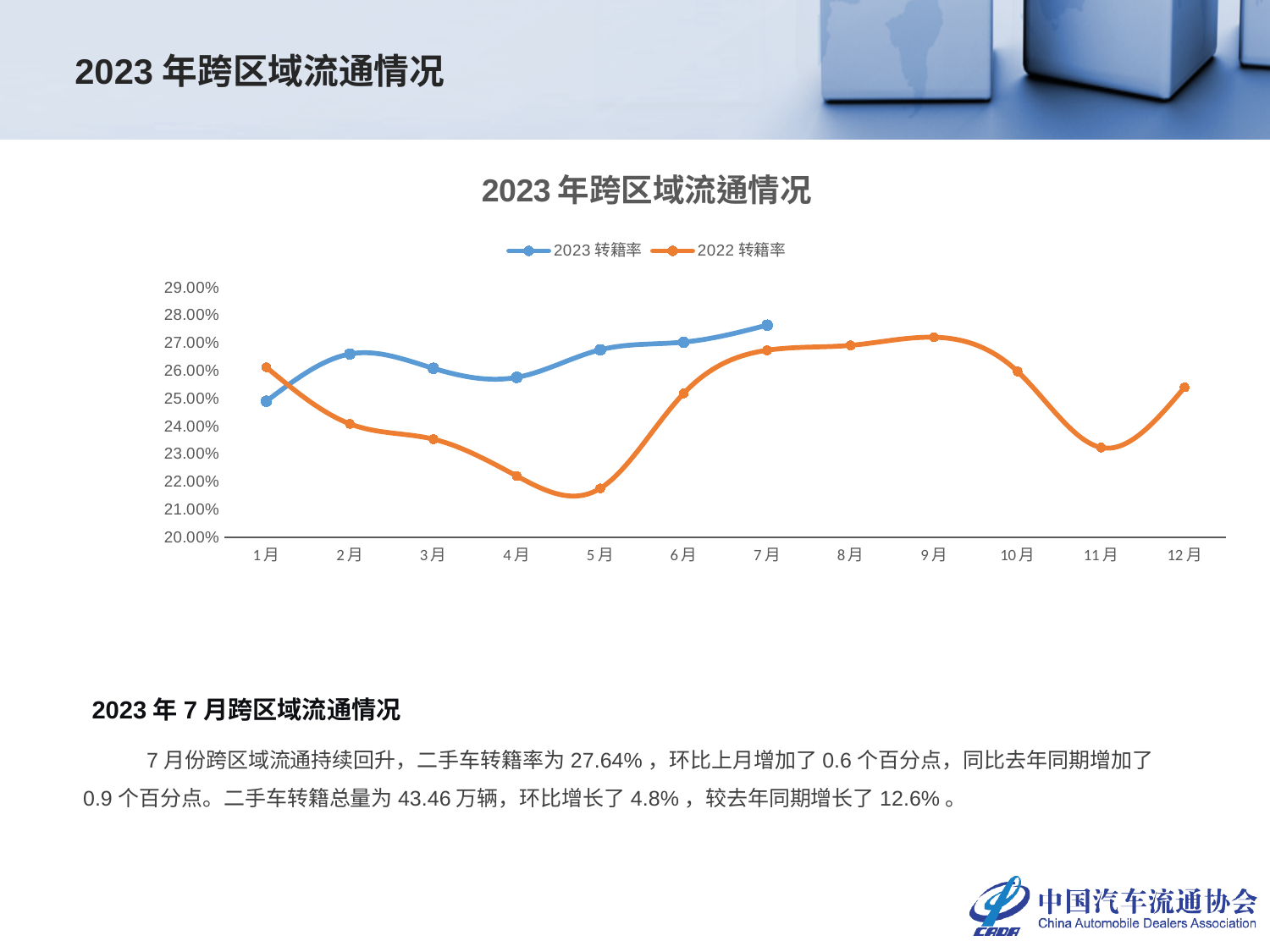

2023年跨区域流通情况

### Chart: 2023年跨区域流通情况

| Category | 2023转籍率 | 2022转籍率 |
|---|---|---|
| 1月 | 0.2490406231022764 | 0.2612567162429857 |
| 2月 | 0.266049079399948 | 0.2408744346727835 |
| 3月 | 0.26088626403668214 | 0.23537404334605838 |
| 4月 | 0.2576334835076868 | 0.2221 |
| 5月 | 0.2675551677531296 | 0.2176584136087943 |
| 6月 | 0.27031671457862694 | 0.25186010329044156 |
| 7月 | 0.27642202990292297 | 0.26738517394527705 |
| 8月 | None | 0.2691525945731221 |
| 9月 | None | 0.2720663240400406 |
| 10月 | None | 0.2597498285610297 |
| 11月 | None | 0.2323495823034323 |
| 12月 | None | 0.2540339263549855 |
2023年7月跨区域流通情况
7月份跨区域流通持续回升，二手车转籍率为27.64%，环比上月增加了0.6个百分点，同比去年同期增加了0.9个百分点。二手车转籍总量为43.46万辆，环比增长了4.8%，较去年同期增长了12.6%。